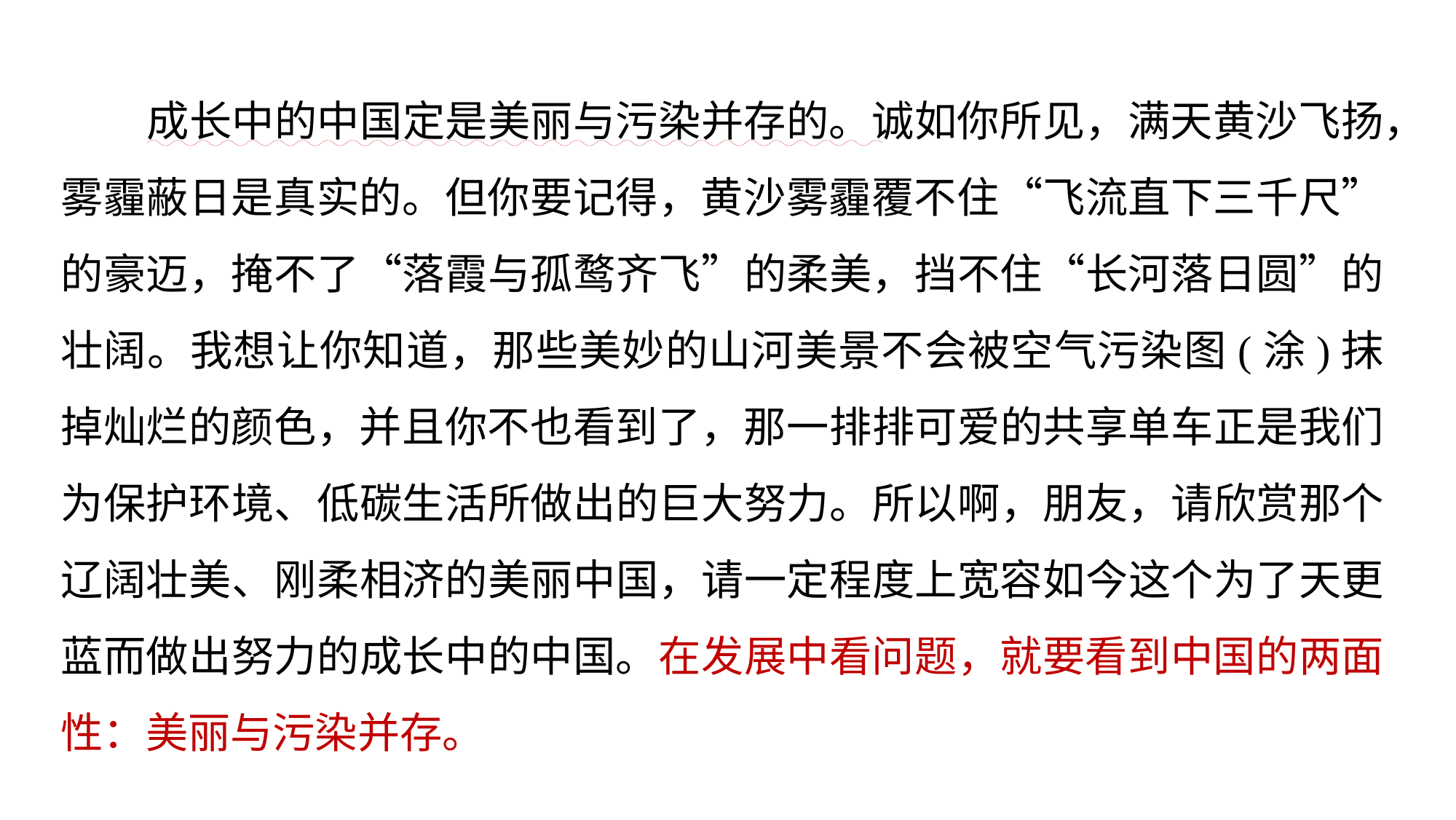

成长中的中国定是美丽与污染并存的。诚如你所见，满天黄沙飞扬，雾霾蔽日是真实的。但你要记得，黄沙雾霾覆不住“飞流直下三千尺”的豪迈，掩不了“落霞与孤鹜齐飞”的柔美，挡不住“长河落日圆”的壮阔。我想让你知道，那些美妙的山河美景不会被空气污染图(涂)抹掉灿烂的颜色，并且你不也看到了，那一排排可爱的共享单车正是我们为保护环境、低碳生活所做出的巨大努力。所以啊，朋友，请欣赏那个辽阔壮美、刚柔相济的美丽中国，请一定程度上宽容如今这个为了天更蓝而做出努力的成长中的中国。在发展中看问题，就要看到中国的两面性：美丽与污染并存。